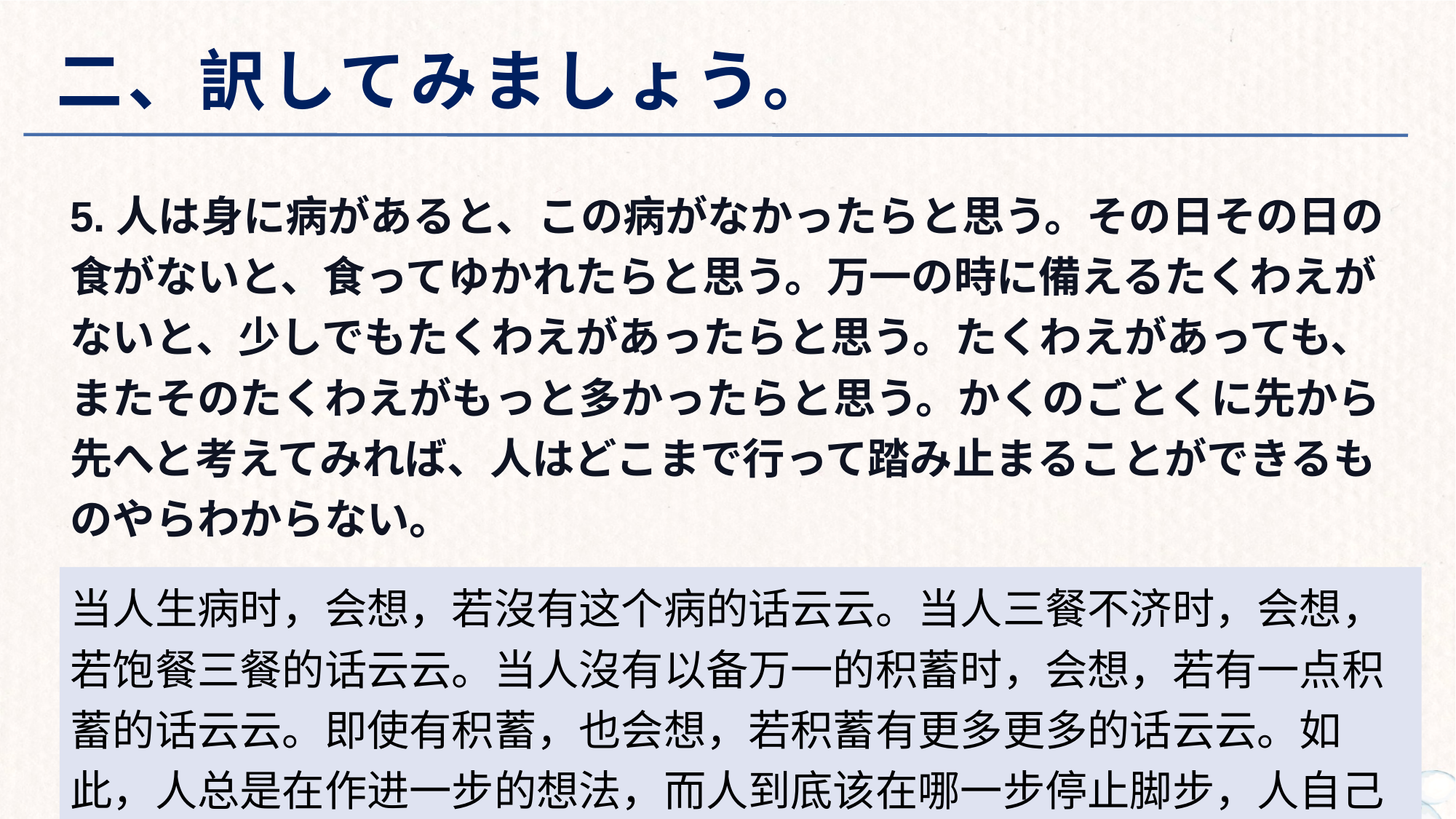

# 二、訳してみましょう。
5.人は身に病があると、この病がなかったらと思う。その日その日の食がないと、食ってゆかれたらと思う。万一の時に備えるたくわえがないと、少しでもたくわえがあったらと思う。たくわえがあっても、またそのたくわえがもっと多かったらと思う。かくのごとくに先から先へと考えてみれば、人はどこまで行って踏み止まることができるものやらわからない。
当人生病时，会想，若沒有这个病的话云云。当人三餐不济时，会想，若饱餐三餐的话云云。当人沒有以备万一的积蓄时，会想，若有一点积蓄的话云云。即使有积蓄，也会想，若积蓄有更多更多的话云云。如
此，人总是在作进一步的想法，而人到底该在哪一步停止脚步，人自己本身大概也不知道。